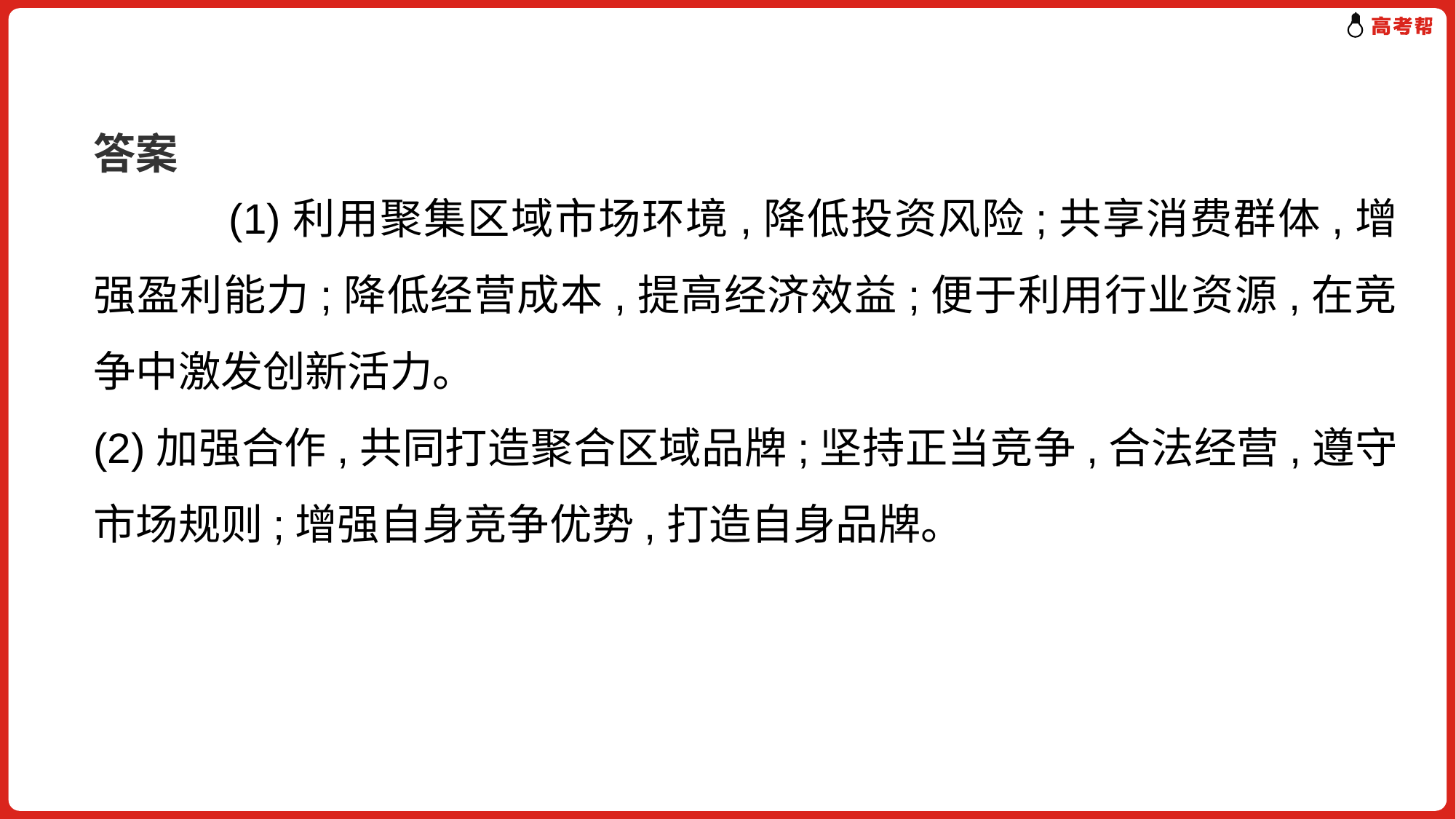

答案
	  (1)利用聚集区域市场环境,降低投资风险;共享消费群体,增强盈利能力;降低经营成本,提高经济效益;便于利用行业资源,在竞争中激发创新活力。
(2)加强合作,共同打造聚合区域品牌;坚持正当竞争,合法经营,遵守市场规则;增强自身竞争优势,打造自身品牌。